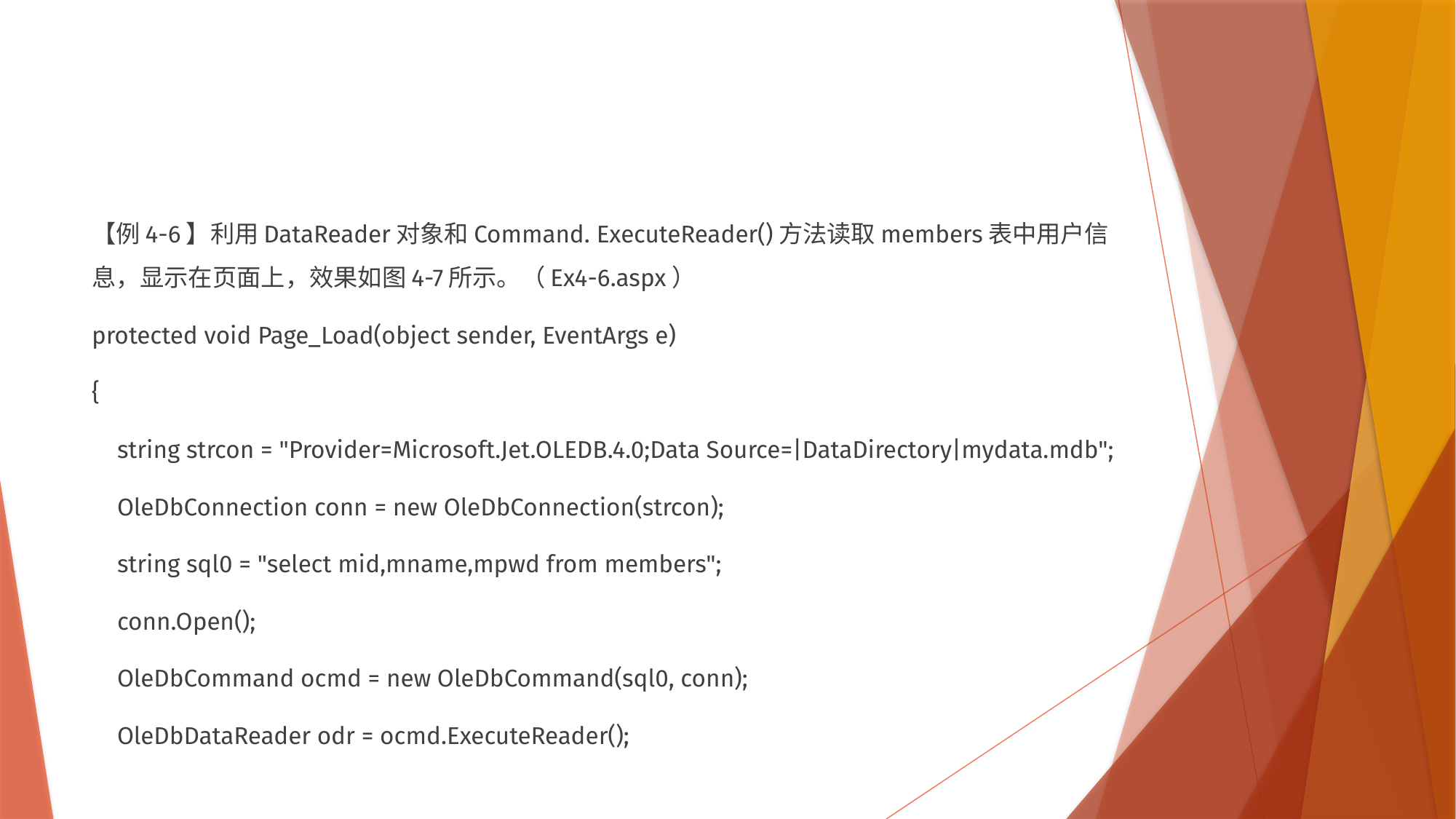

#
【例4-6】利用DataReader对象和Command. ExecuteReader()方法读取members表中用户信息，显示在页面上，效果如图4-7所示。（Ex4-6.aspx）
protected void Page_Load(object sender, EventArgs e)
{
    string strcon = "Provider=Microsoft.Jet.OLEDB.4.0;Data Source=|DataDirectory|mydata.mdb";
    OleDbConnection conn = new OleDbConnection(strcon);
    string sql0 = "select mid,mname,mpwd from members";
    conn.Open();
    OleDbCommand ocmd = new OleDbCommand(sql0, conn);
    OleDbDataReader odr = ocmd.ExecuteReader();